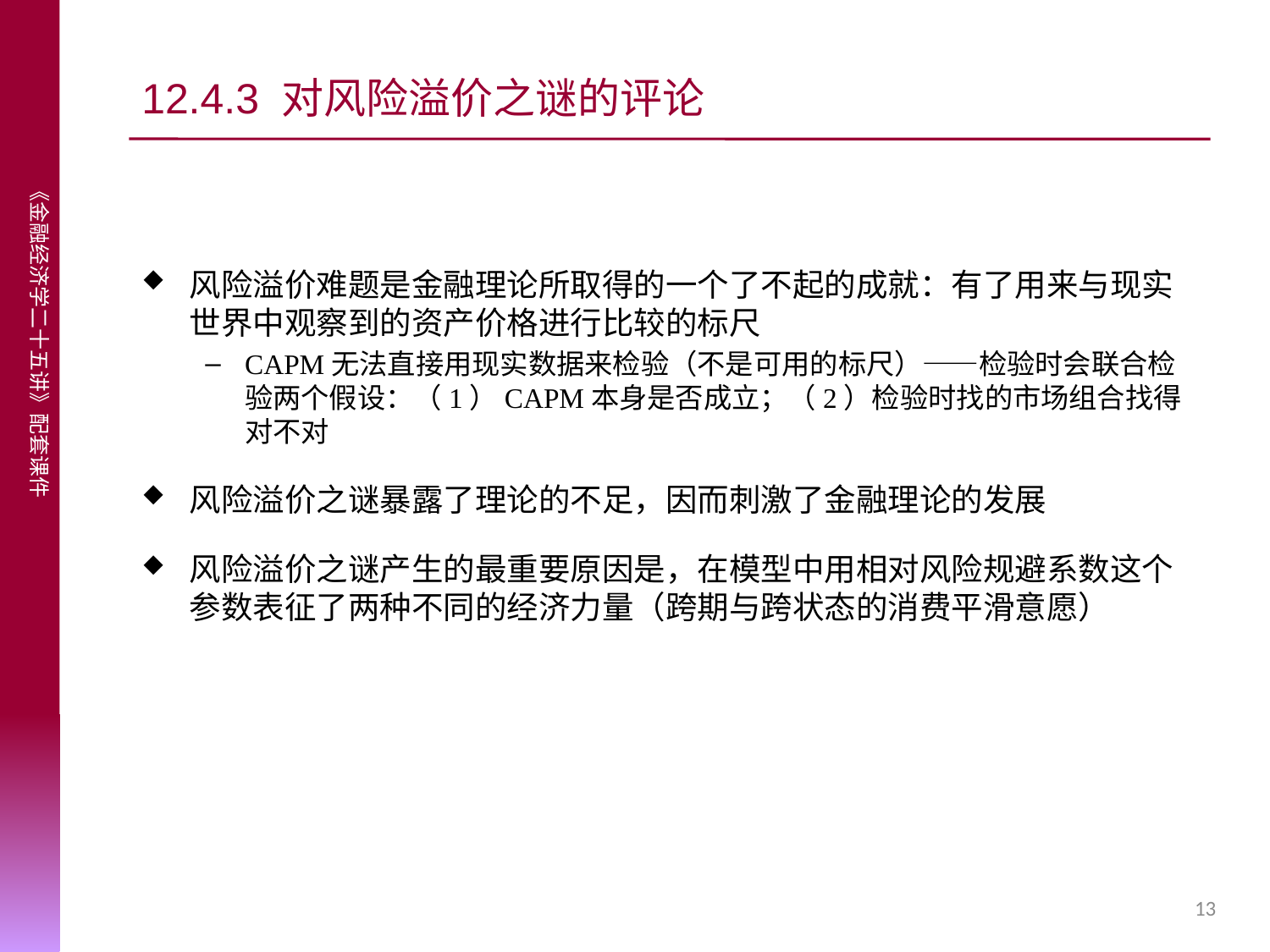

# 12.4.3 对风险溢价之谜的评论

风险溢价难题是金融理论所取得的一个了不起的成就：有了用来与现实世界中观察到的资产价格进行比较的标尺
CAPM无法直接用现实数据来检验（不是可用的标尺）——检验时会联合检验两个假设：（1）CAPM本身是否成立；（2）检验时找的市场组合找得对不对
风险溢价之谜暴露了理论的不足，因而刺激了金融理论的发展
风险溢价之谜产生的最重要原因是，在模型中用相对风险规避系数这个参数表征了两种不同的经济力量（跨期与跨状态的消费平滑意愿）

13